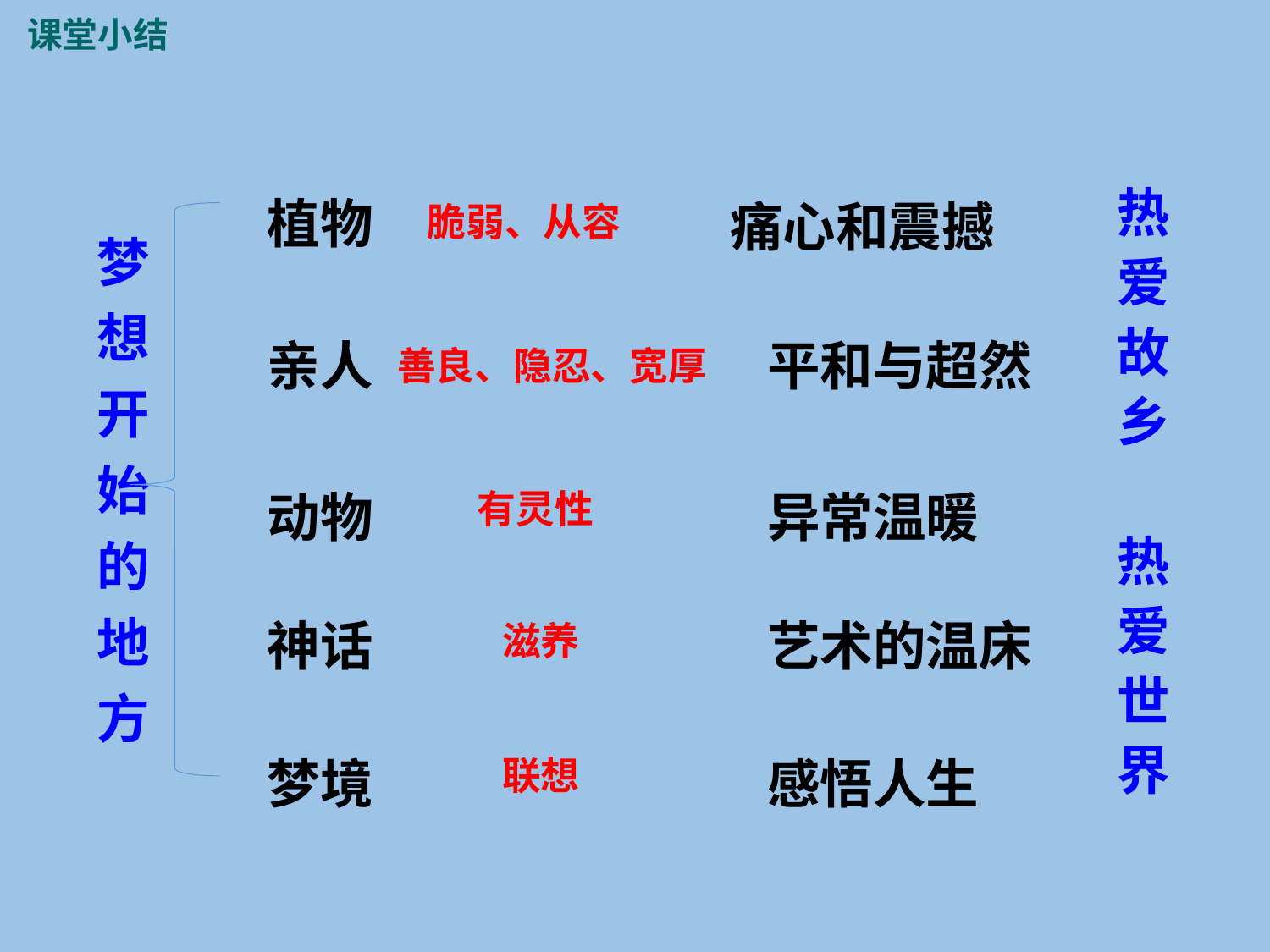

课堂小结
植物
痛心和震撼

热爱故乡   热爱世界
脆弱、从容

梦想开始的地方

亲人
平和与超然
善良、隐忍、宽厚

动物
异常温暖
有灵性

神话
艺术的温床
滋养

梦境
感悟人生
联想